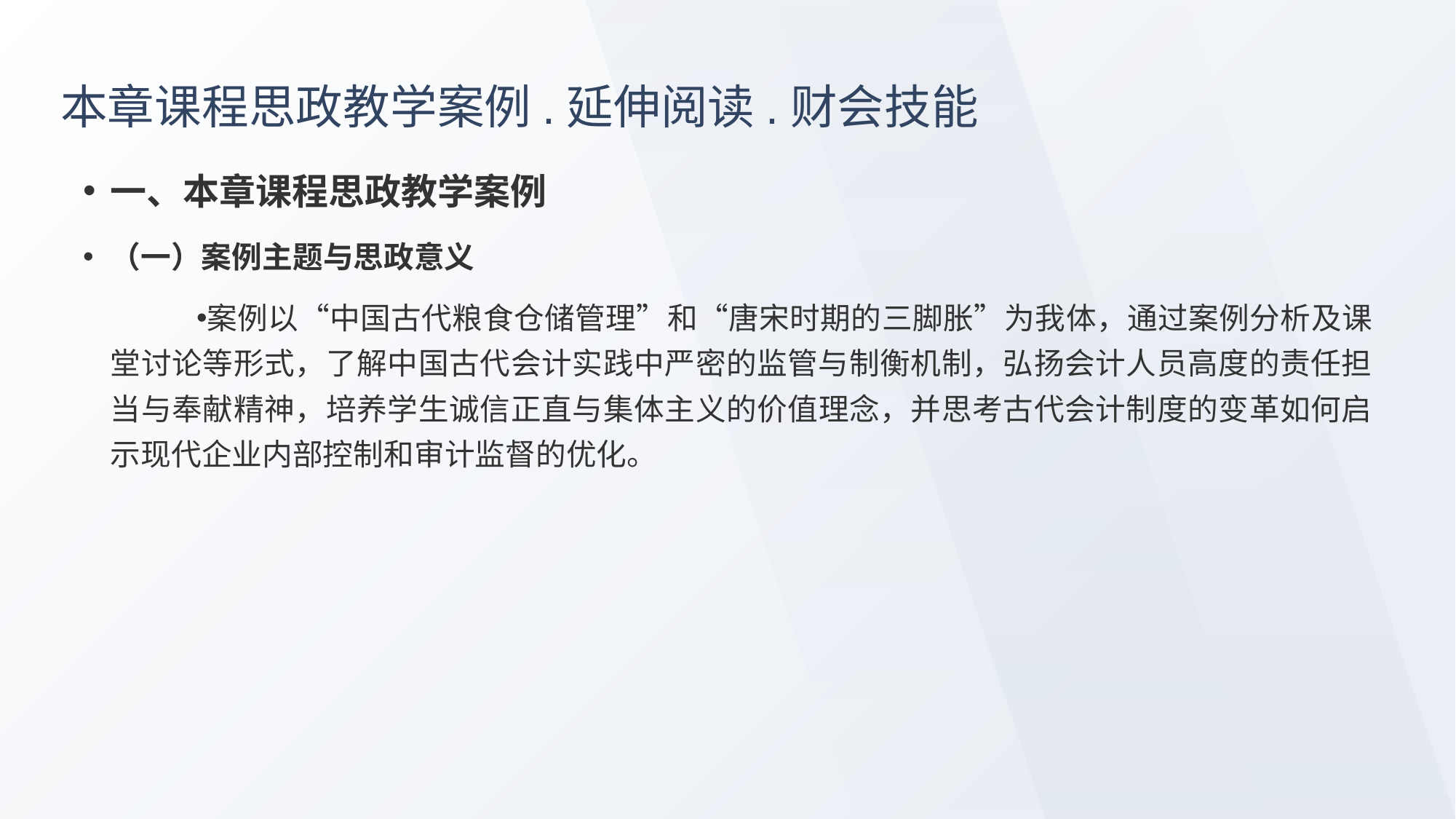

# 本章课程思政教学案例.延伸阅读.财会技能
一、本章课程思政教学案例
（一）案例主题与思政意义
案例以“中国古代粮食仓储管理”和“唐宋时期的三脚胀”为我体，通过案例分析及课堂讨论等形式，了解中国古代会计实践中严密的监管与制衡机制，弘扬会计人员高度的责任担当与奉献精神，培养学生诚信正直与集体主义的价值理念，并思考古代会计制度的变革如何启示现代企业内部控制和审计监督的优化。